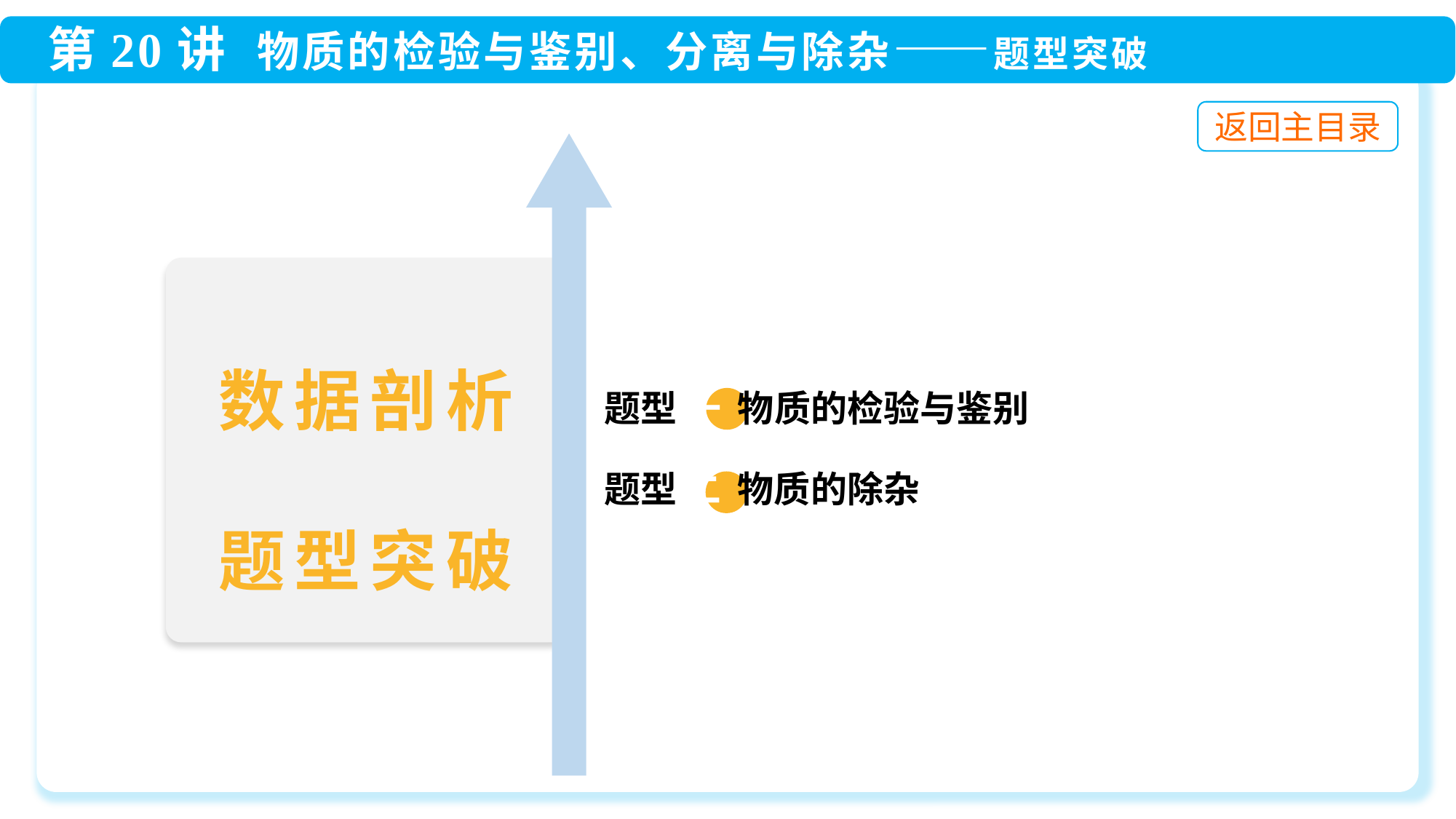

数据剖析
题型突破
  题型 一  物质的检验与鉴别
  题型 二  物质的除杂